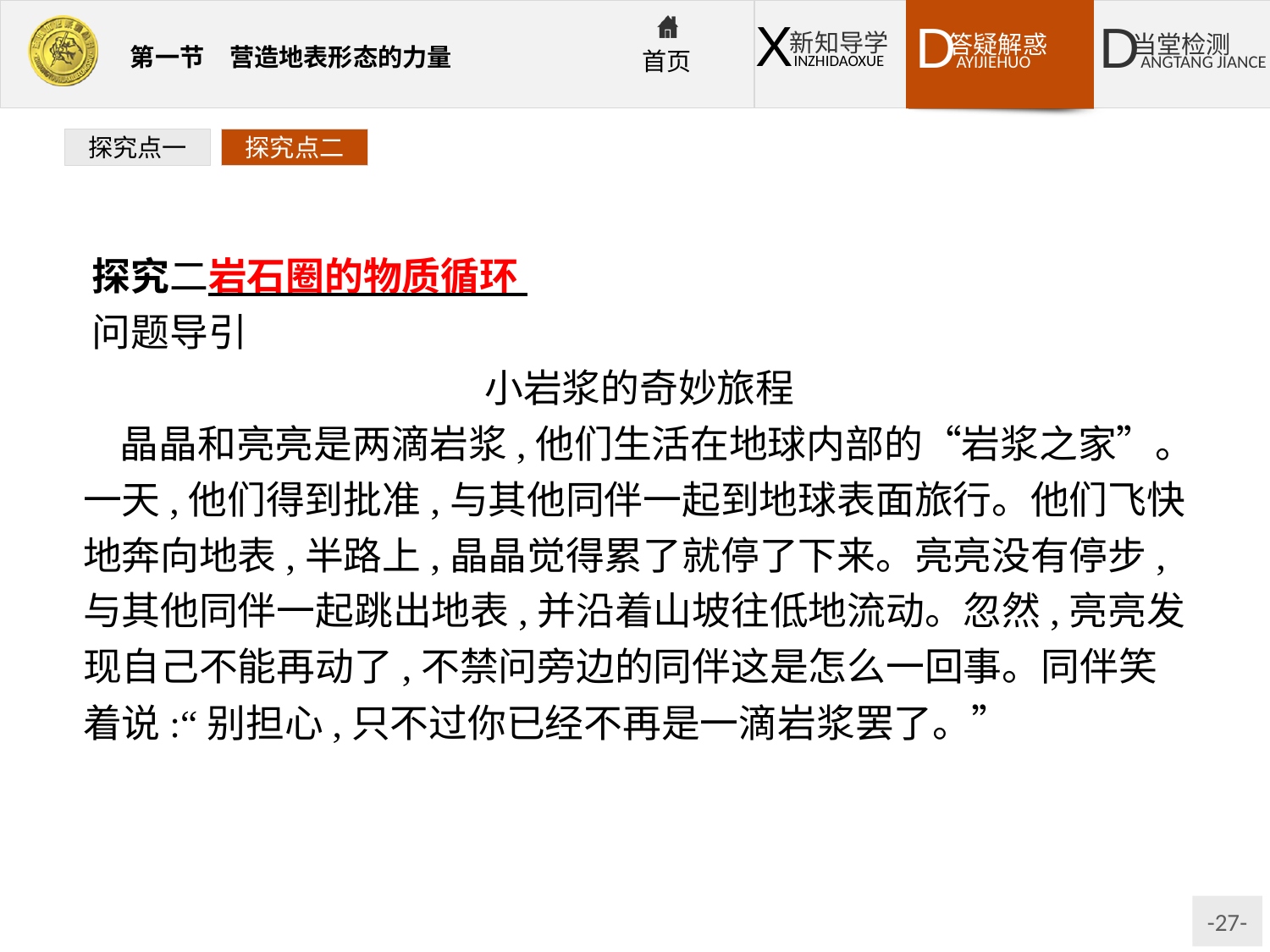

探究点一
探究点二
探究二岩石圈的物质循环
问题导引
小岩浆的奇妙旅程
晶晶和亮亮是两滴岩浆,他们生活在地球内部的“岩浆之家”。一天,他们得到批准,与其他同伴一起到地球表面旅行。他们飞快地奔向地表,半路上,晶晶觉得累了就停了下来。亮亮没有停步,与其他同伴一起跳出地表,并沿着山坡往低地流动。忽然,亮亮发现自己不能再动了,不禁问旁边的同伴这是怎么一回事。同伴笑着说:“别担心,只不过你已经不再是一滴岩浆罢了。”